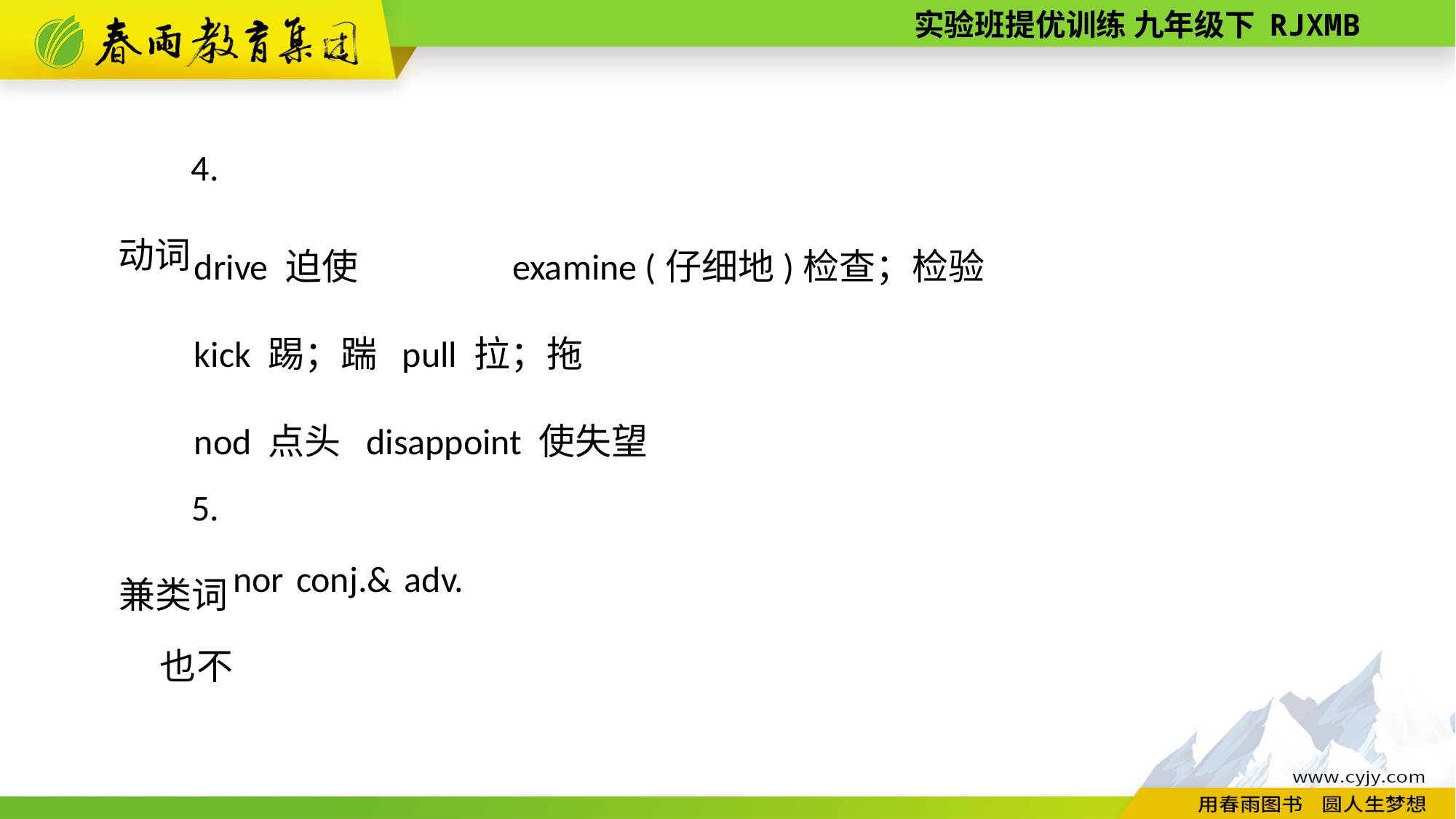

4. 动词
drive 迫使　　　　examine (仔细地)检查；检验
kick 踢；踹  pull 拉；拖
nod 点头  disappoint 使失望
5. 兼类词
nor conj.& adv. 也不